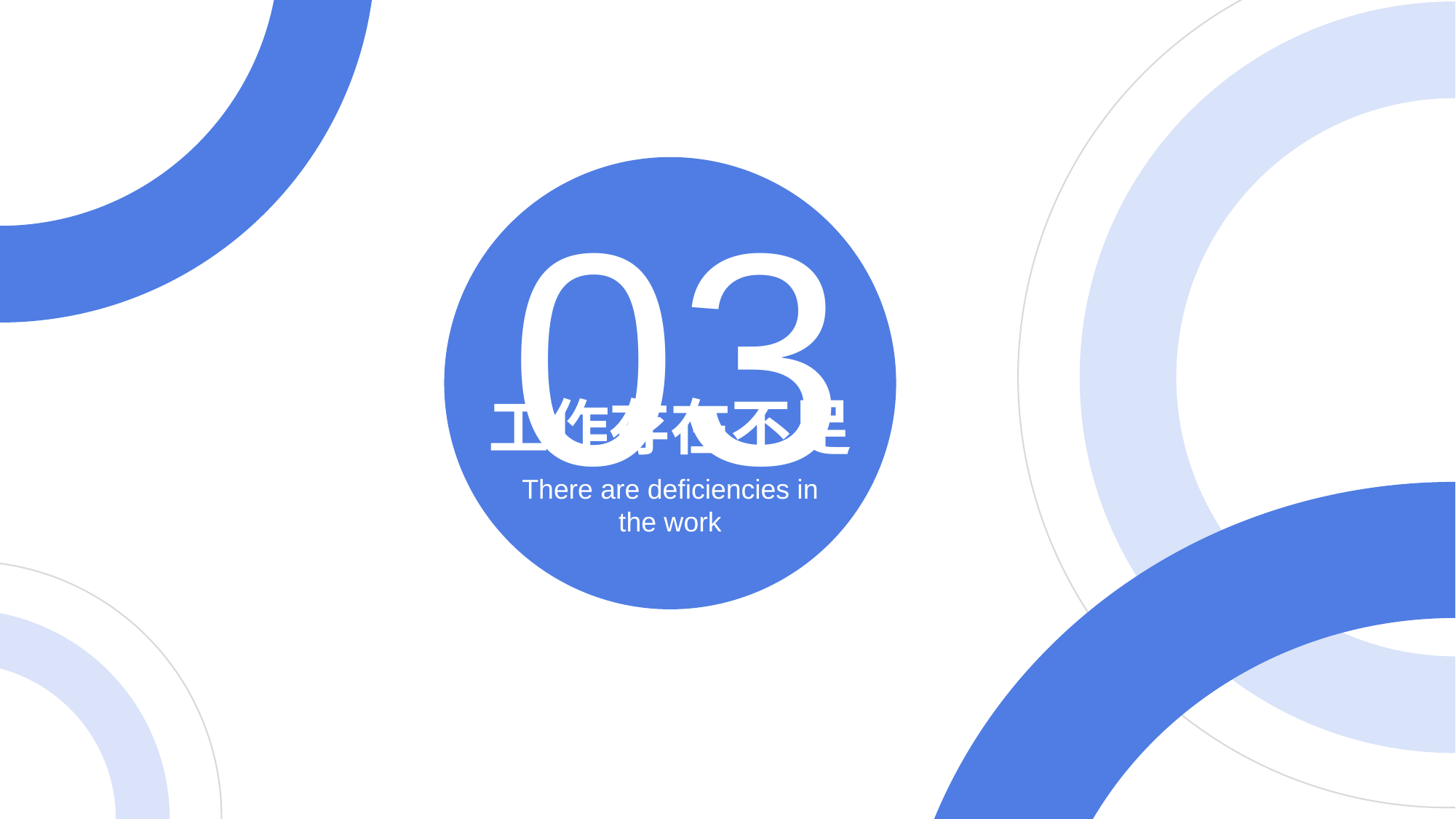

03

工作存在不足
There are deficiencies in the work